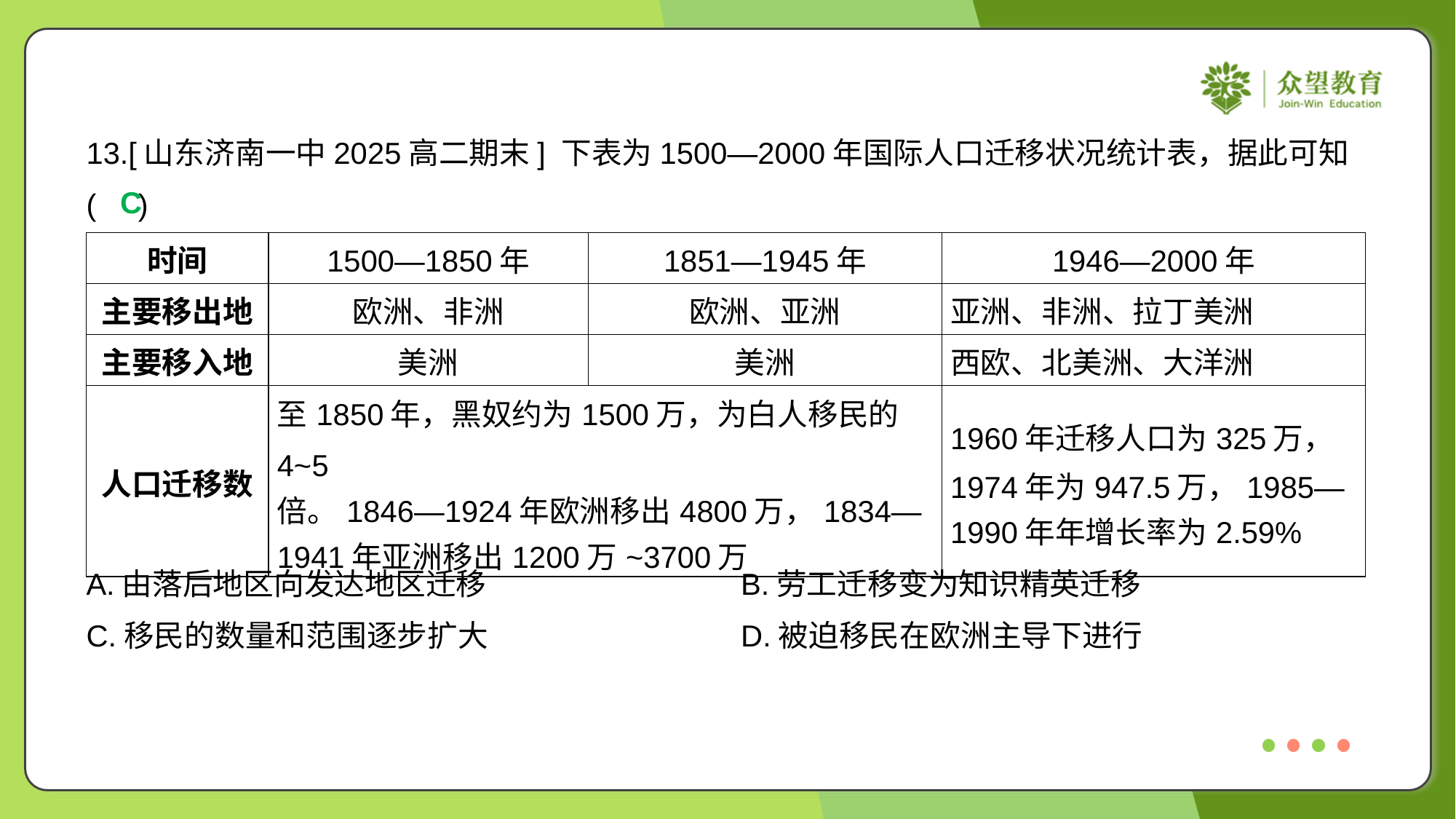

13.[山东济南一中2025高二期末] 下表为1500—2000年国际人口迁移状况统计表，据此可知
(     )
C
| 时间 | 1500—1850年 | 1851—1945年 | 1946—2000年 |
| --- | --- | --- | --- |
| 主要移出地 | 欧洲、非洲 | 欧洲、亚洲 | 亚洲、非洲、拉丁美洲 |
| 主要移入地 | 美洲 | 美洲 | 西欧、北美洲、大洋洲 |
| 人口迁移数 | 至1850年，黑奴约为1500万，为白人移民的4~5 倍。1846—1924年欧洲移出4800万，1834— 1941年亚洲移出1200万~3700万 |  | 1960年迁移人口为325万， 1974年为947.5万，1985— 1990年年增长率为2.59% |
A.由落后地区向发达地区迁移	B.劳工迁移变为知识精英迁移
C.移民的数量和范围逐步扩大	D.被迫移民在欧洲主导下进行